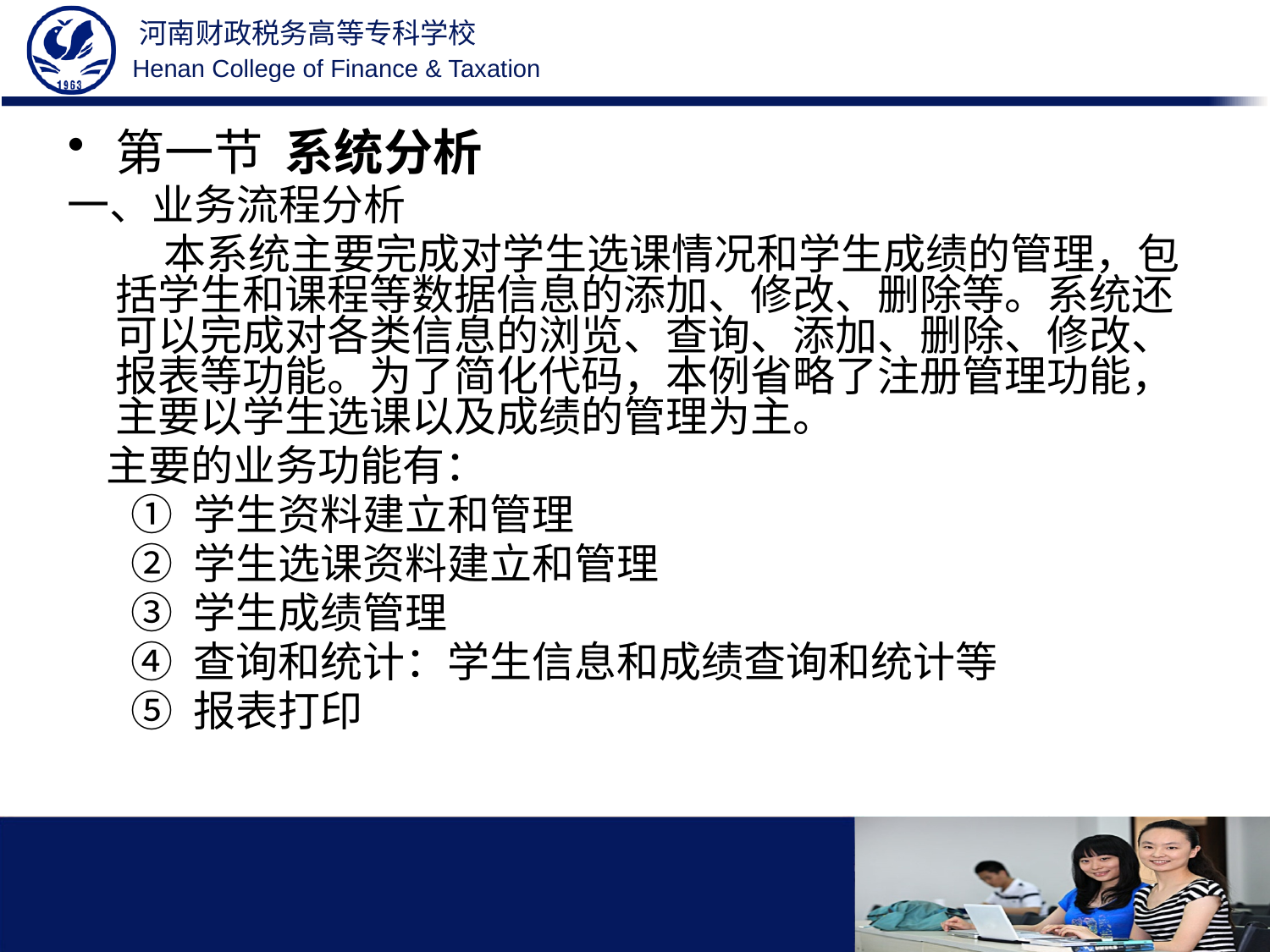

第一节  系统分析
一、业务流程分析
         本系统主要完成对学生选课情况和学生成绩的管理，包括学生和课程等数据信息的添加、修改、删除等。系统还可以完成对各类信息的浏览、查询、添加、删除、修改、报表等功能。为了简化代码，本例省略了注册管理功能，主要以学生选课以及成绩的管理为主。
   主要的业务功能有：
① 学生资料建立和管理
② 学生选课资料建立和管理
③ 学生成绩管理
④ 查询和统计：学生信息和成绩查询和统计等
⑤ 报表打印